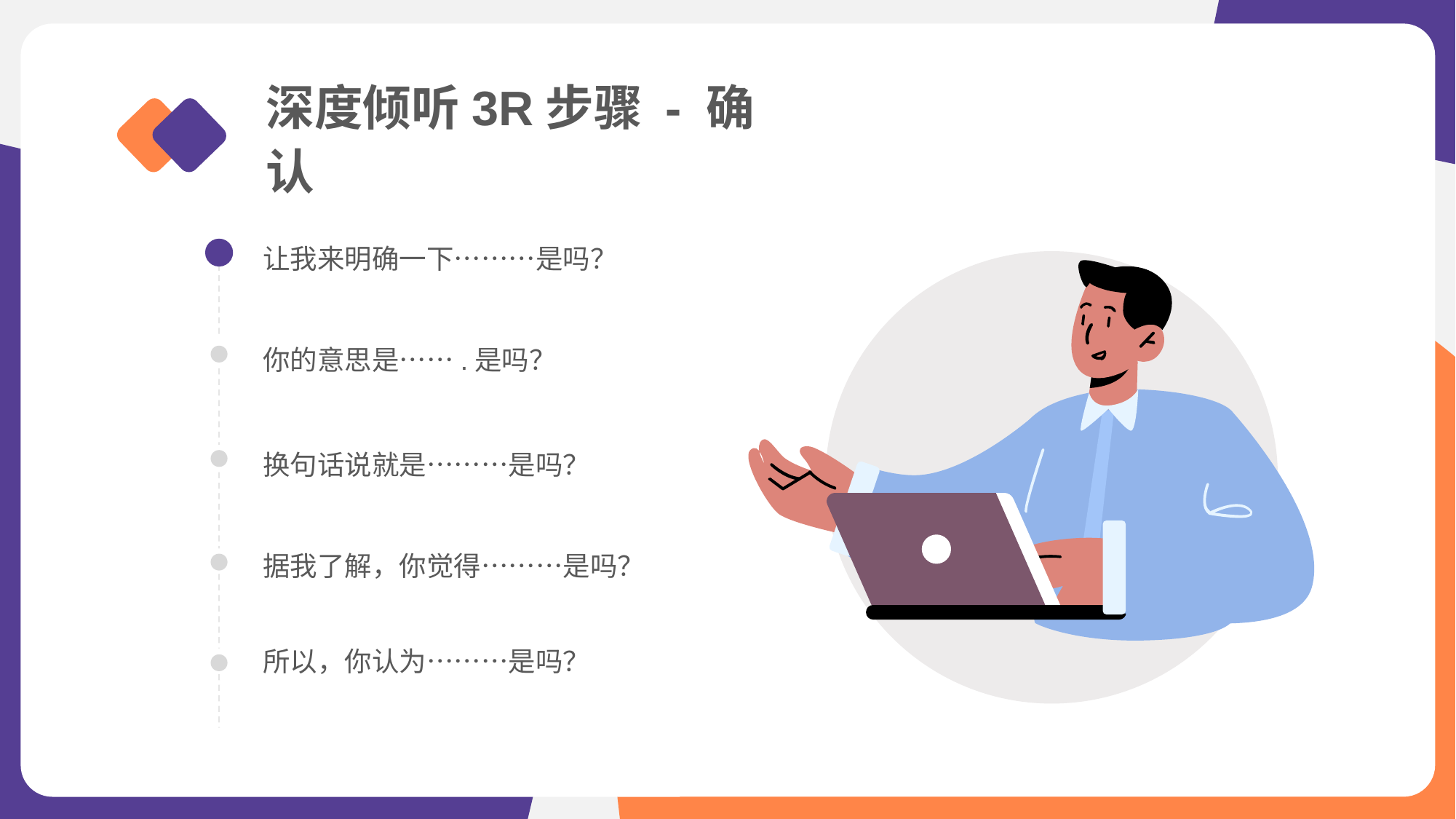

深度倾听3R步骤 - 确认
让我来明确一下………是吗？

你的意思是…….是吗？

换句话说就是………是吗？

据我了解，你觉得………是吗？

所以，你认为………是吗？